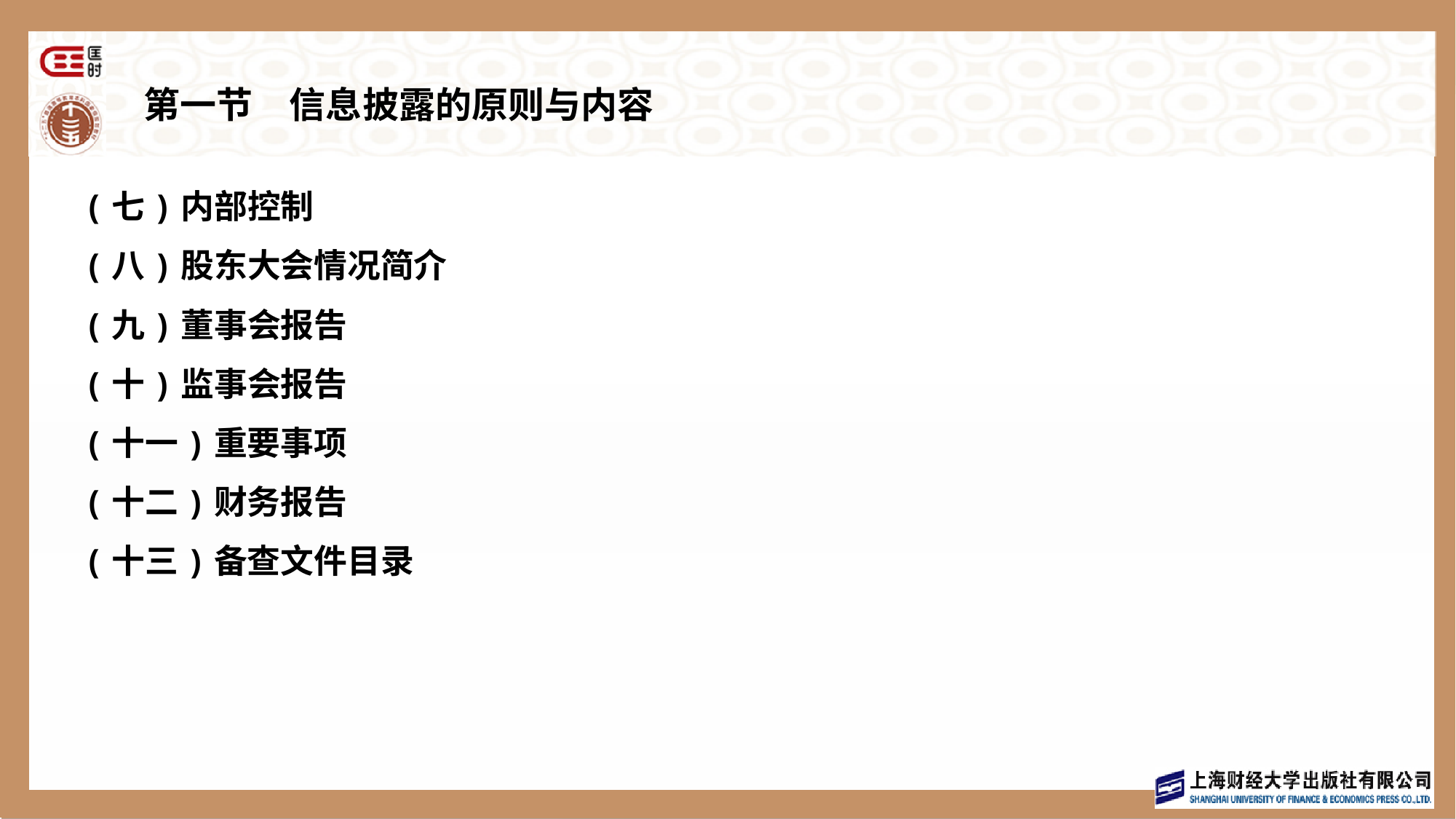

# 第一节　信息披露的原则与内容
(七)内部控制
(八)股东大会情况简介
(九)董事会报告
(十)监事会报告
(十一)重要事项
(十二)财务报告
(十三)备查文件目录